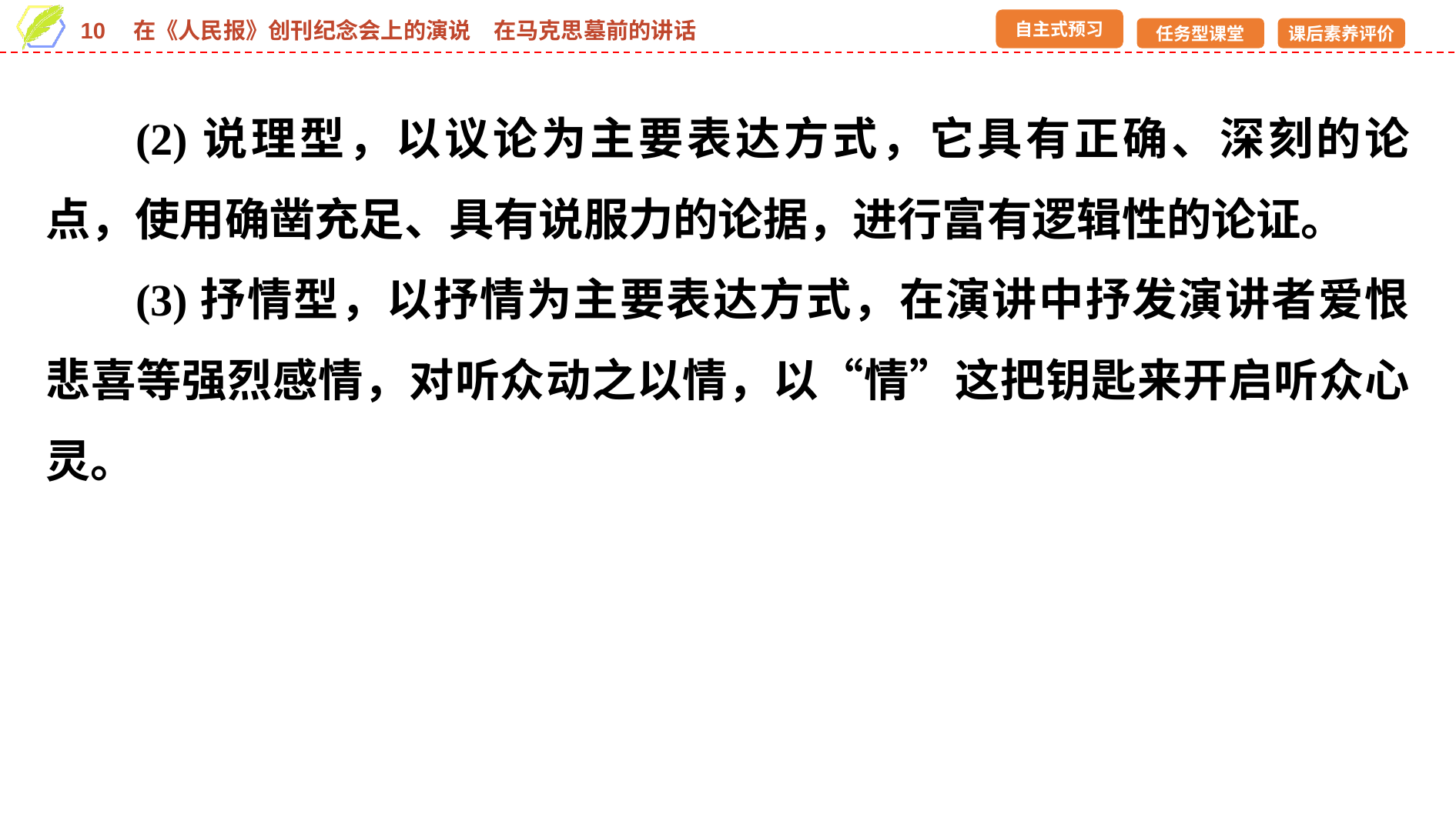

(2)说理型，以议论为主要表达方式，它具有正确、深刻的论点，使用确凿充足、具有说服力的论据，进行富有逻辑性的论证。
(3)抒情型，以抒情为主要表达方式，在演讲中抒发演讲者爱恨悲喜等强烈感情，对听众动之以情，以“情”这把钥匙来开启听众心灵。